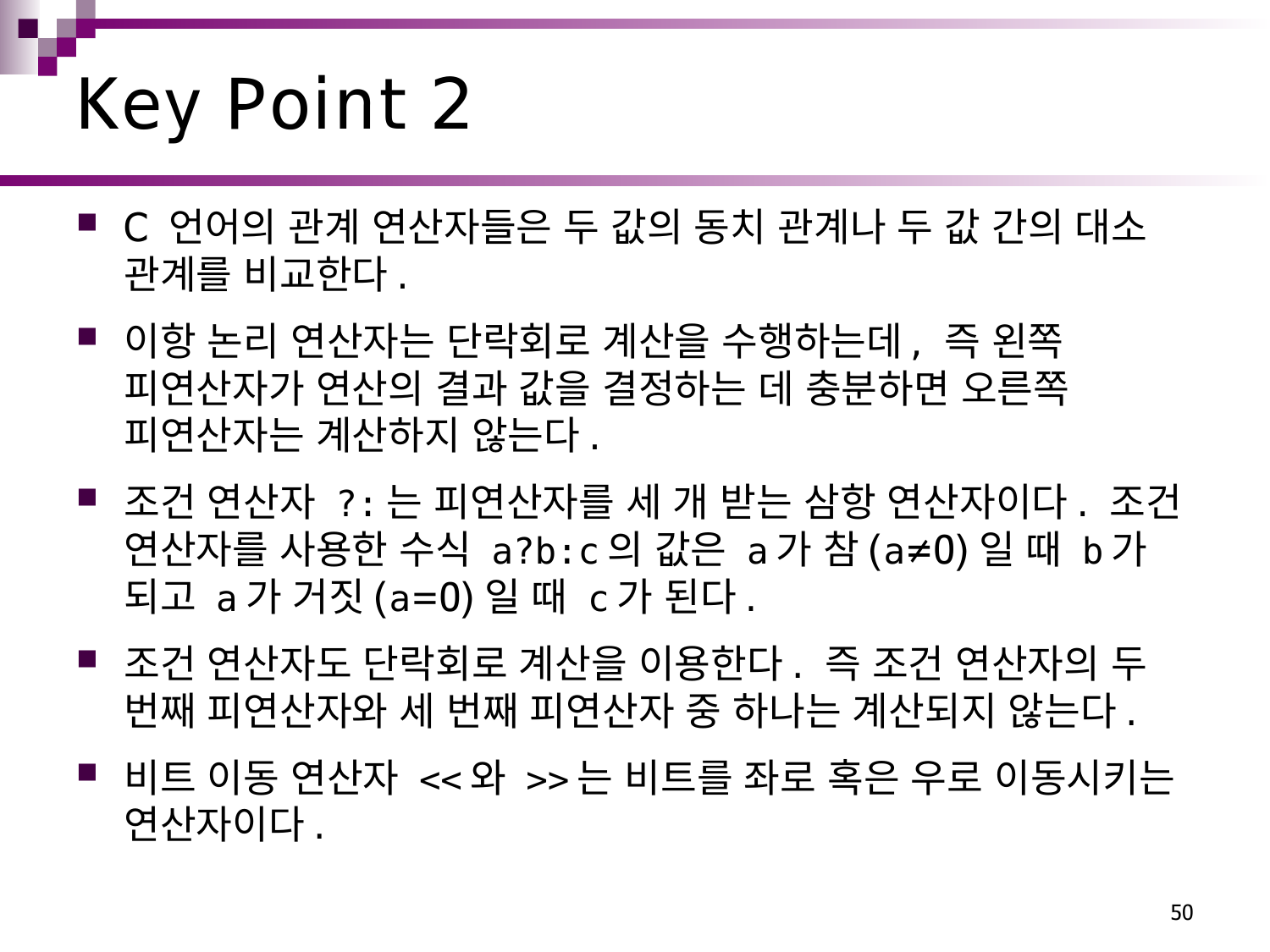

# Key Point 2
C 언어의 관계 연산자들은 두 값의 동치 관계나 두 값 간의 대소 관계를 비교한다.
이항 논리 연산자는 단락회로 계산을 수행하는데, 즉 왼쪽 피연산자가 연산의 결과 값을 결정하는 데 충분하면 오른쪽 피연산자는 계산하지 않는다.
조건 연산자 ?:는 피연산자를 세 개 받는 삼항 연산자이다. 조건 연산자를 사용한 수식 a?b:c의 값은 a가 참(a≠0)일 때 b가 되고 a가 거짓(a=0)일 때 c가 된다.
조건 연산자도 단락회로 계산을 이용한다. 즉 조건 연산자의 두 번째 피연산자와 세 번째 피연산자 중 하나는 계산되지 않는다.
비트 이동 연산자 <<와 >>는 비트를 좌로 혹은 우로 이동시키는 연산자이다.
50